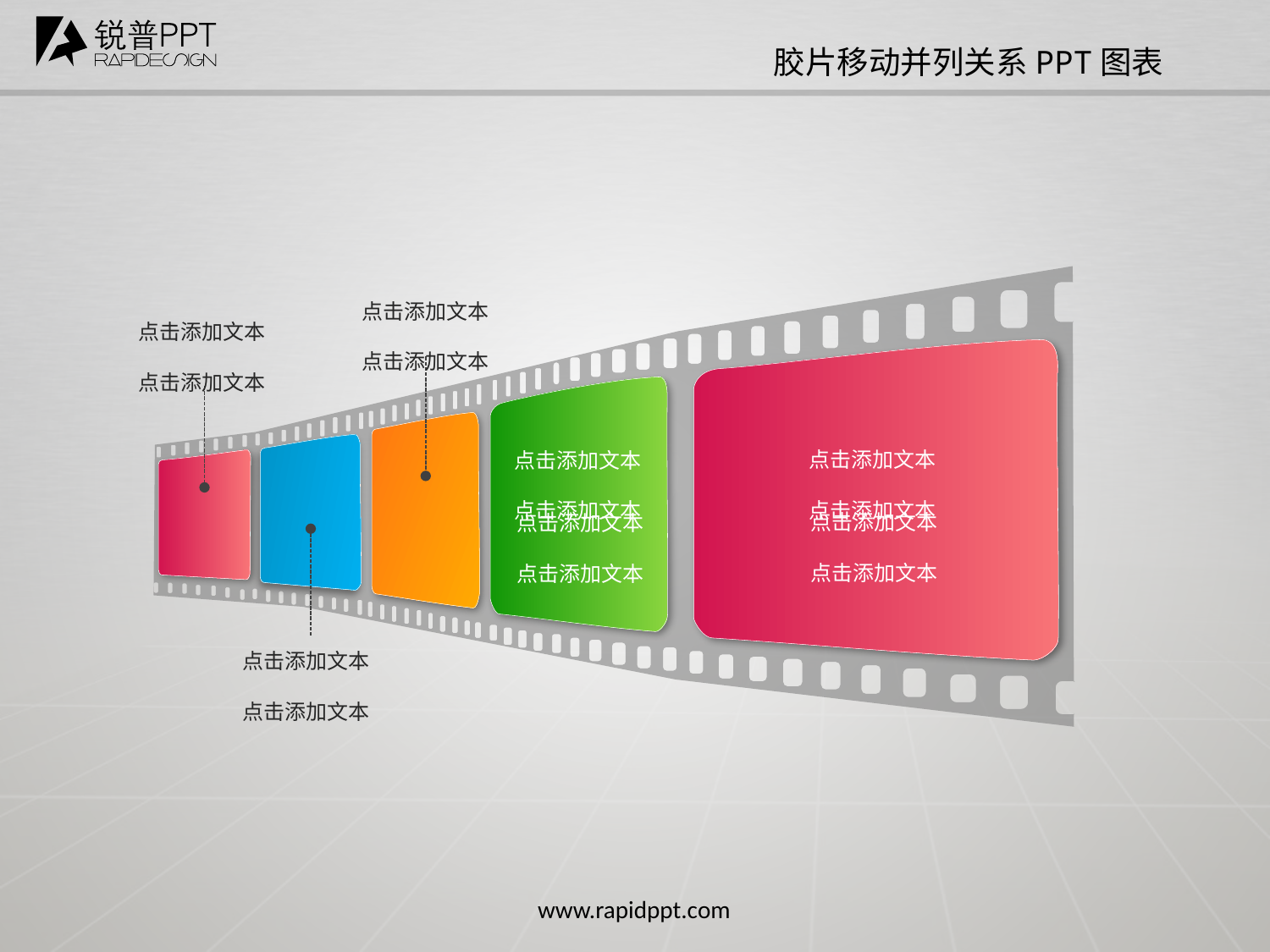

胶片移动并列关系PPT图表

点击添加文本
点击添加文本
点击添加文本
点击添加文本

点击添加文本
点击添加文本
点击添加文本
点击添加文本
点击添加文本
点击添加文本
点击添加文本
点击添加文本

点击添加文本
点击添加文本
www.rapidppt.com